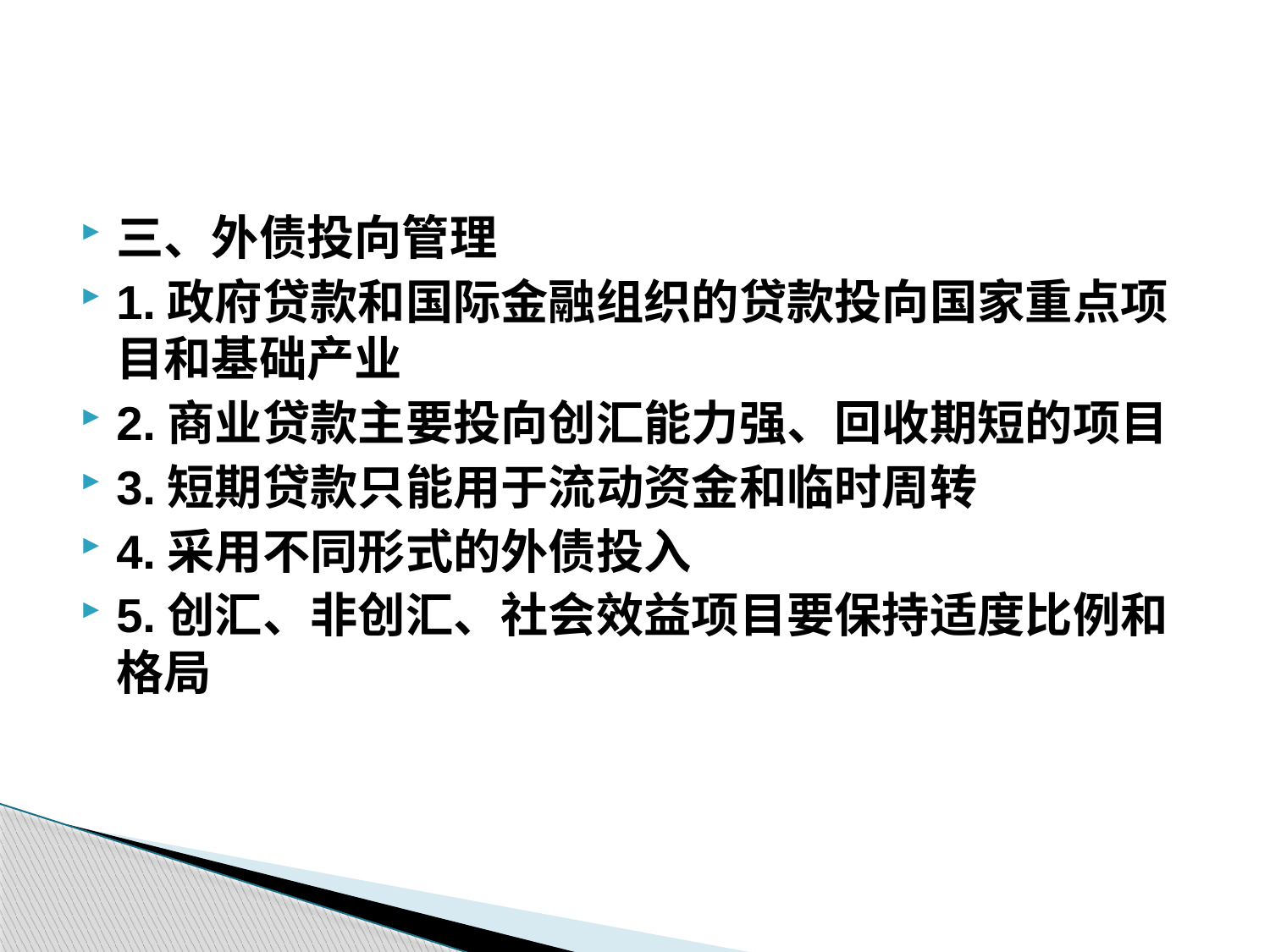

#
三、外债投向管理
1.政府贷款和国际金融组织的贷款投向国家重点项目和基础产业
2.商业贷款主要投向创汇能力强、回收期短的项目
3.短期贷款只能用于流动资金和临时周转
4.采用不同形式的外债投入
5.创汇、非创汇、社会效益项目要保持适度比例和格局